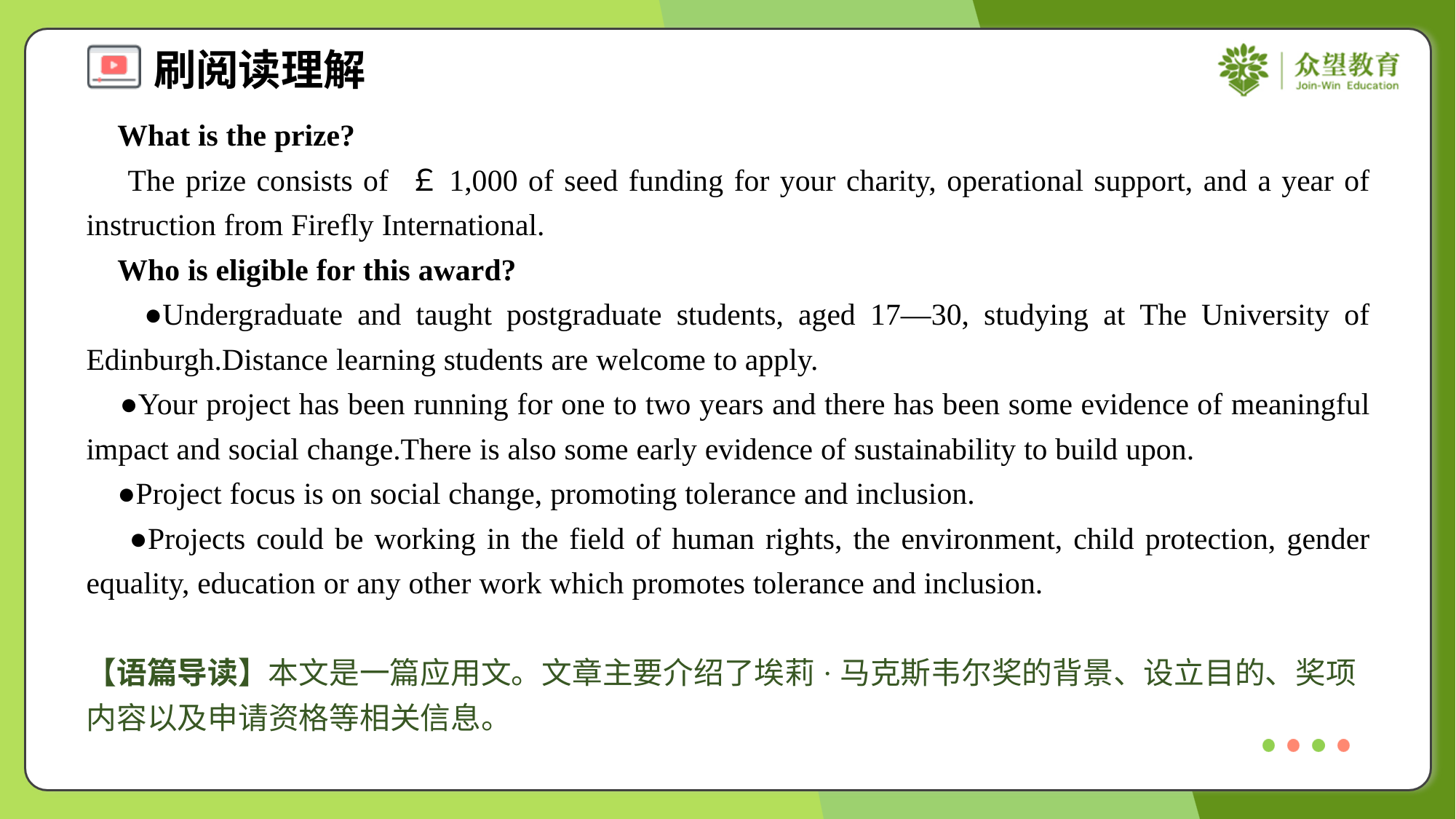

What is the prize?
    The prize consists of ￡1,000 of seed funding for your charity, operational support, and a year of instruction from Firefly International.
    Who is eligible for this award?
    ●Undergraduate and taught postgraduate students, aged 17—30, studying at The University of Edinburgh.Distance learning students are welcome to apply.
    ●Your project has been running for one to two years and there has been some evidence of meaningful impact and social change.There is also some early evidence of sustainability to build upon.
    ●Project focus is on social change, promoting tolerance and inclusion.
    ●Projects could be working in the field of human rights, the environment, child protection, gender equality, education or any other work which promotes tolerance and inclusion.
【语篇导读】本文是一篇应用文。文章主要介绍了埃莉·马克斯韦尔奖的背景、设立目的、奖项内容以及申请资格等相关信息。